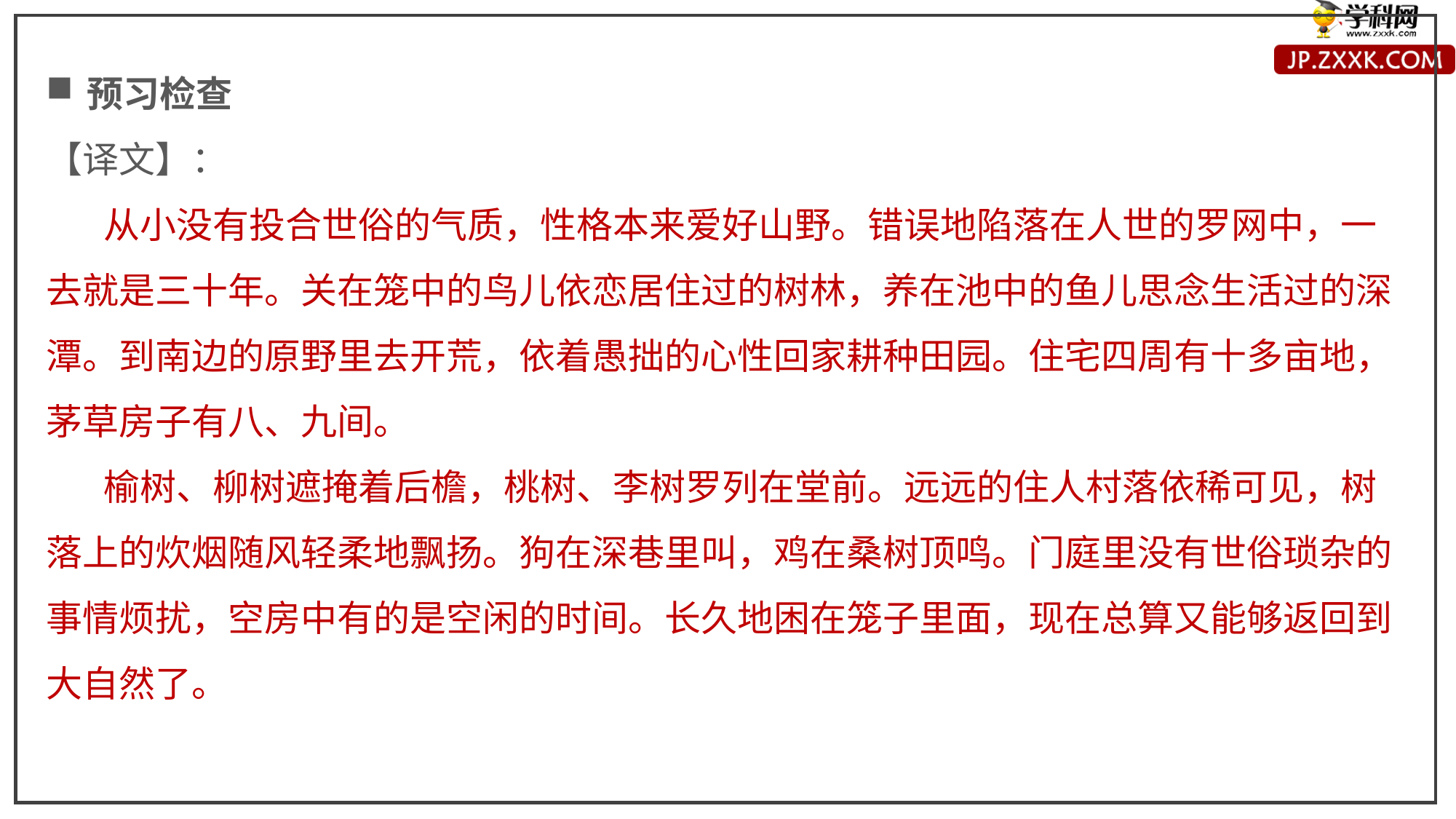

预习检查
【译文】：
      从小没有投合世俗的气质，性格本来爱好山野。错误地陷落在人世的罗网中，一去就是三十年。关在笼中的鸟儿依恋居住过的树林，养在池中的鱼儿思念生活过的深潭。到南边的原野里去开荒，依着愚拙的心性回家耕种田园。住宅四周有十多亩地，茅草房子有八、九间。
      榆树、柳树遮掩着后檐，桃树、李树罗列在堂前。远远的住人村落依稀可见，树落上的炊烟随风轻柔地飘扬。狗在深巷里叫，鸡在桑树顶鸣。门庭里没有世俗琐杂的事情烦扰，空房中有的是空闲的时间。长久地困在笼子里面，现在总算又能够返回到大自然了。